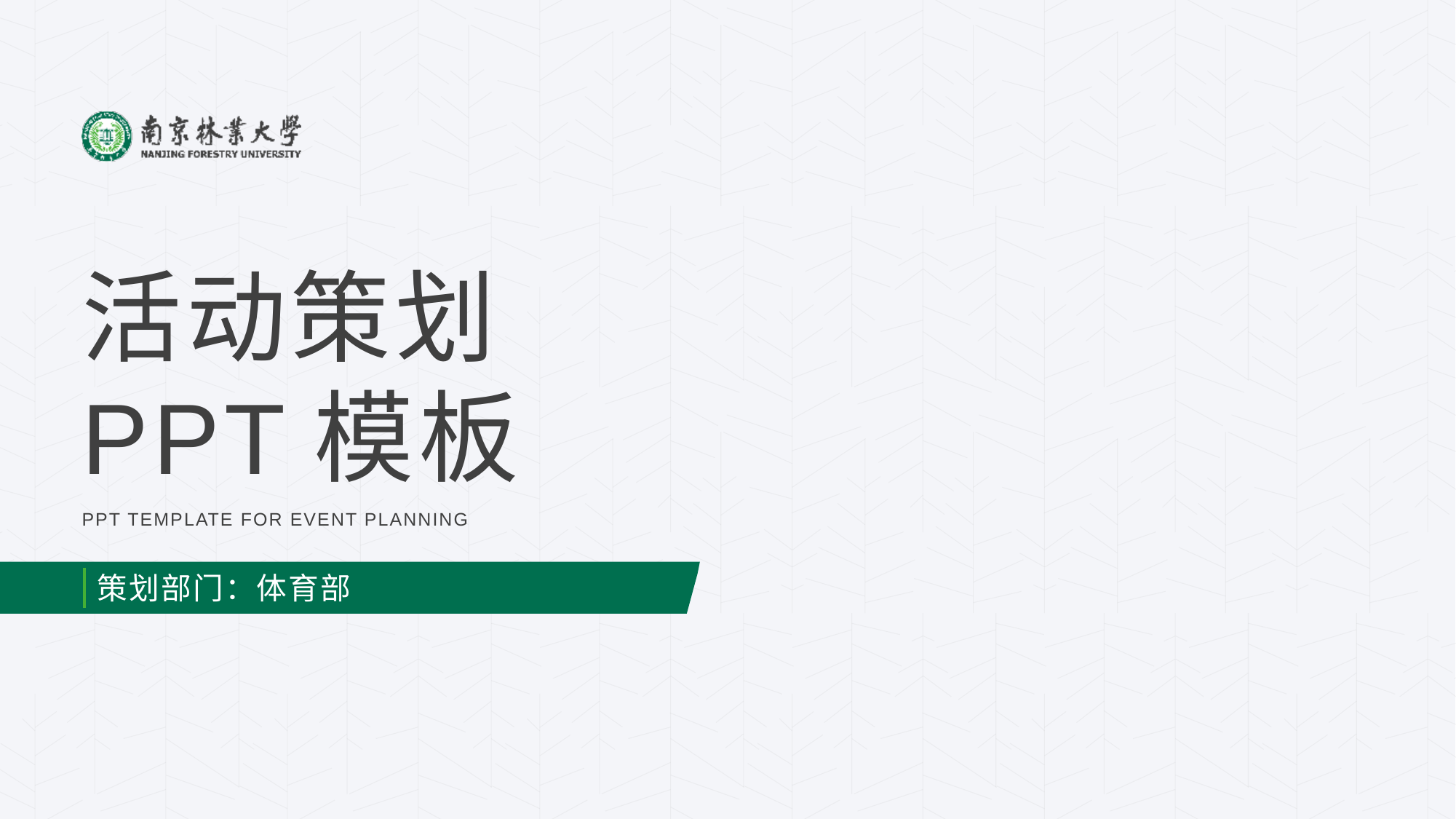

活动策划PPT模板
PPT TEMPLATE FOR EVENT PLANNING
策划部门：体育部